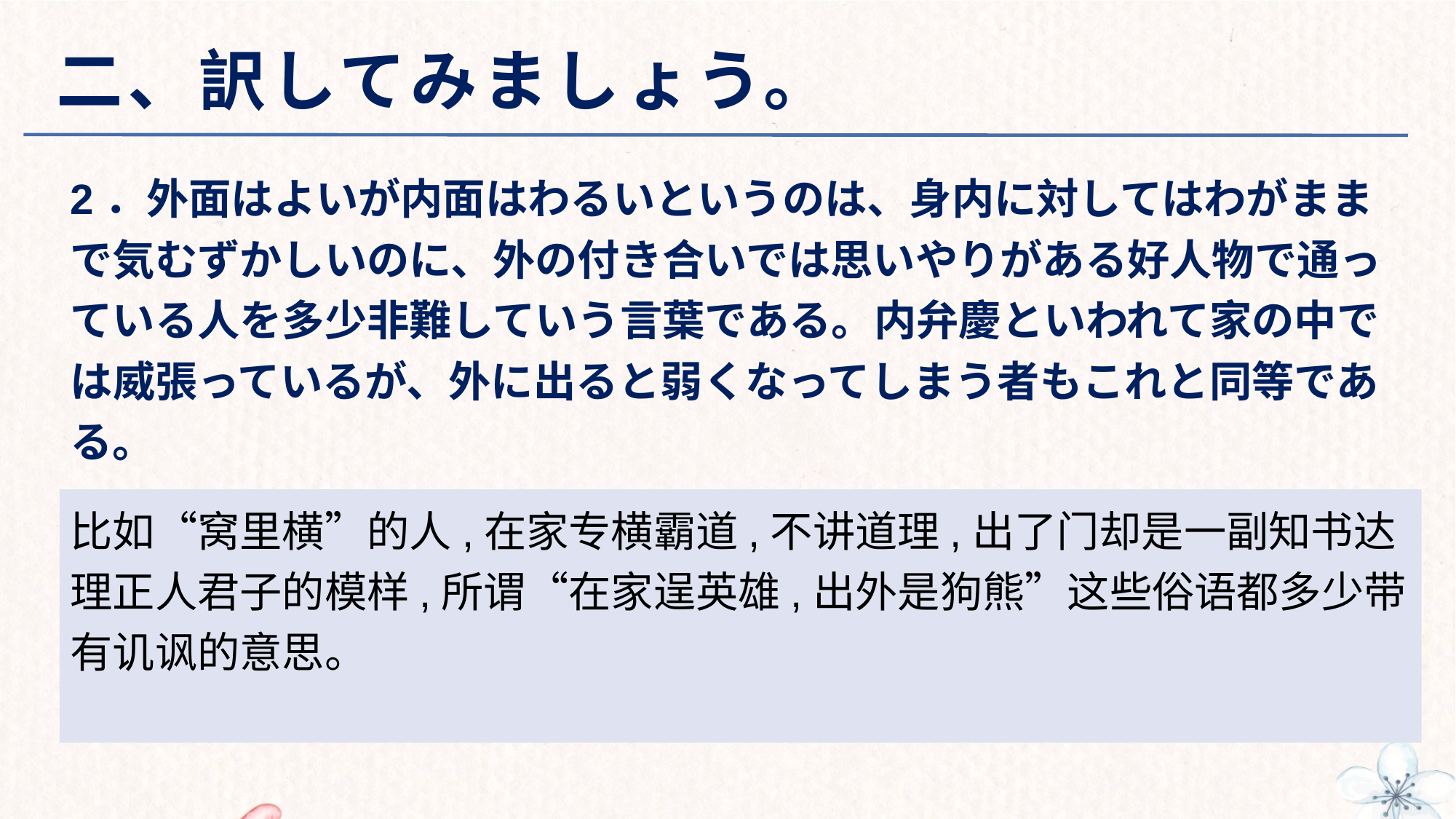

# 二、訳してみましょう。
2．外面はよいが内面はわるいというのは、身内に対してはわがままで気むずかしいのに、外の付き合いでは思いやりがある好人物で通っている人を多少非難していう言葉である。内弁慶といわれて家の中では威張っているが、外に出ると弱くなってしまう者もこれと同等である。
比如“窝里横”的人,在家专横霸道,不讲道理,出了门却是一副知书达理正人君子的模样,所谓“在家逞英雄,出外是狗熊”这些俗语都多少带有讥讽的意思。